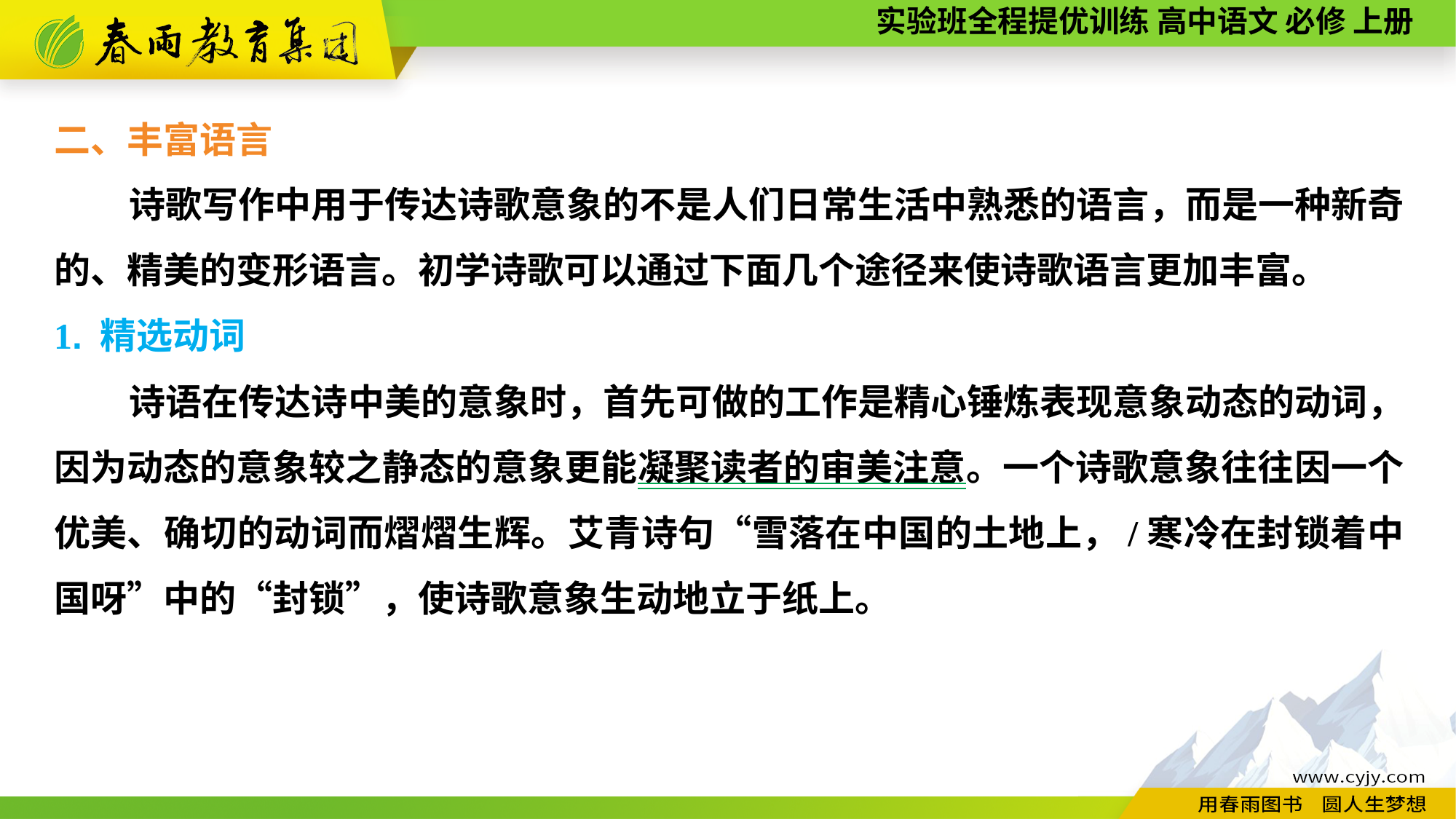

二、丰富语言
诗歌写作中用于传达诗歌意象的不是人们日常生活中熟悉的语言，而是一种新奇的、精美的变形语言。初学诗歌可以通过下面几个途径来使诗歌语言更加丰富。
1. 精选动词
诗语在传达诗中美的意象时，首先可做的工作是精心锤炼表现意象动态的动词，因为动态的意象较之静态的意象更能凝聚读者的审美注意。一个诗歌意象往往因一个优美、确切的动词而熠熠生辉。艾青诗句“雪落在中国的土地上，/寒冷在封锁着中国呀”中的“封锁”，使诗歌意象生动地立于纸上。